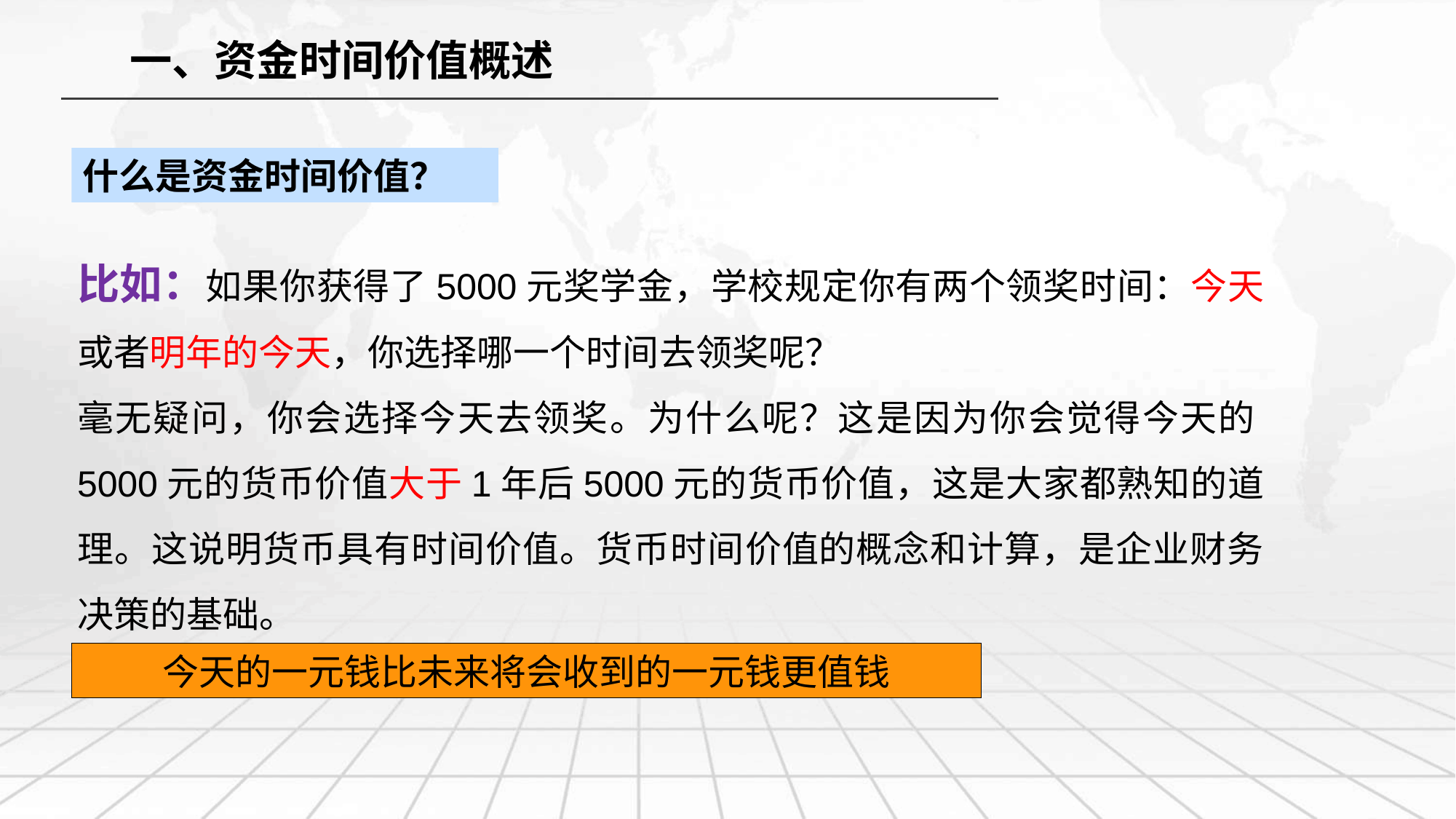

一、资金时间价值概述
什么是资金时间价值？
比如：如果你获得了5000元奖学金，学校规定你有两个领奖时间：今天或者明年的今天，你选择哪一个时间去领奖呢？
毫无疑问，你会选择今天去领奖。为什么呢？这是因为你会觉得今天的5000元的货币价值大于1年后5000元的货币价值，这是大家都熟知的道理。这说明货币具有时间价值。货币时间价值的概念和计算，是企业财务决策的基础。

今天的一元钱比未来将会收到的一元钱更值钱